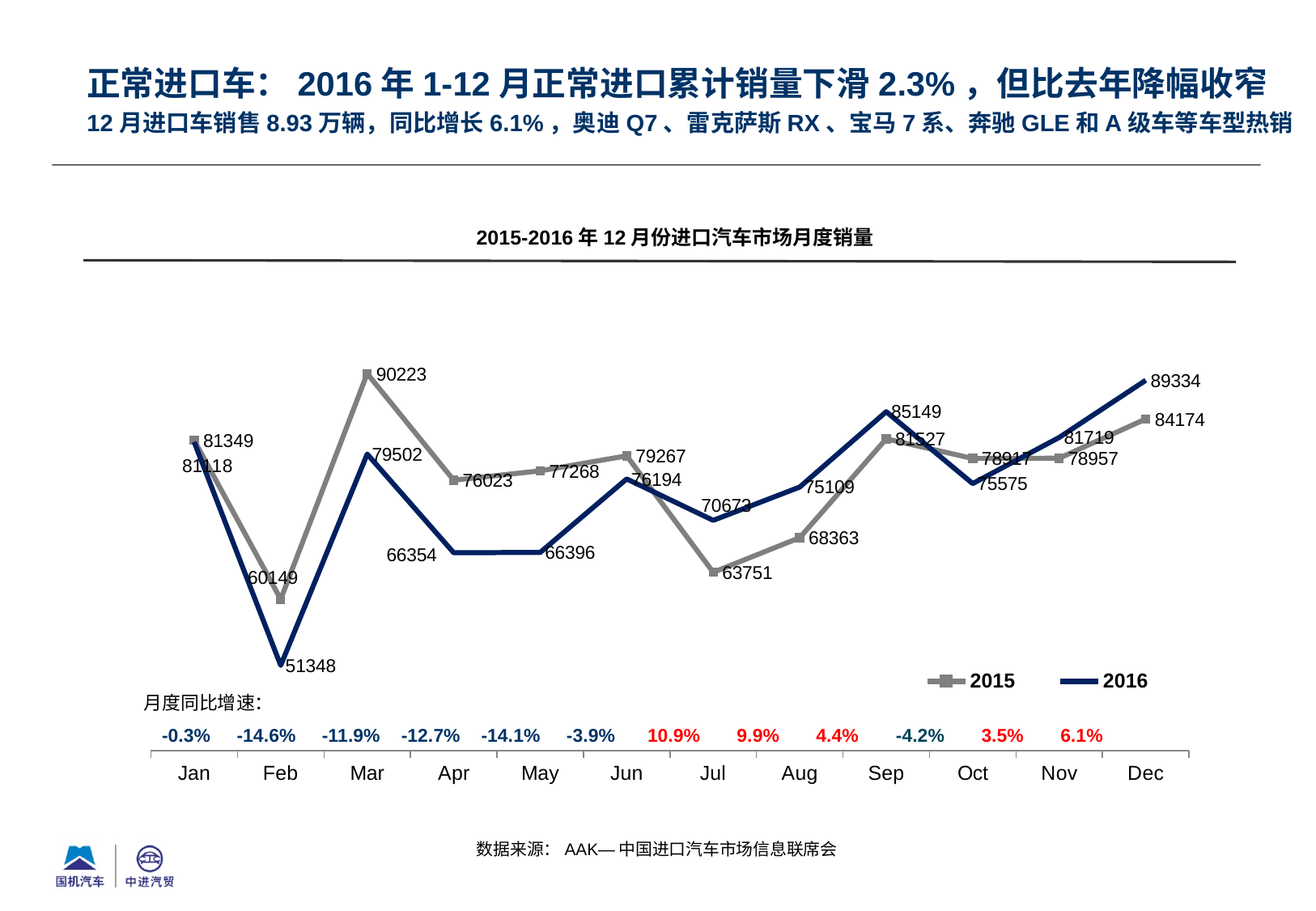

正常进口车：2016年1-12月正常进口累计销量下滑2.3%，但比去年降幅收窄
# 12月进口车销售8.93万辆，同比增长6.1%，奥迪Q7、雷克萨斯RX、宝马7系、奔驰GLE和A级车等车型热销
2015-2016年12月份进口汽车市场月度销量

### Chart

| Category | 2015 | 2016 |
|---|---|---|
| Jan | 81349.0 | 81118.0 |
| Feb | 60149.0 | 51348.0 |
| Mar | 90223.0 | 79502.0 |
| Apr | 76023.0 | 66354.0 |
| May | 77268.0 | 66396.0 |
| Jun | 79267.0 | 76194.0 |
| Jul | 63751.0 | 70673.0 |
| Aug | 68363.0 | 75109.0 |
| Sep | 81527.0 | 85149.0 |
| Oct | 78917.0 | 75575.0 |
| Nov | 78957.0 | 81719.0 |
| Dec | 84174.0 | 89334.0 |
月度同比增速：

    -0.3%     -14.6%     -11.9%    -12.7%    -14.1%     -3.9%      10.9%       9.9%       4.4%       -4.2%       3.5%       6.1%
数据来源：AAK—中国进口汽车市场信息联席会